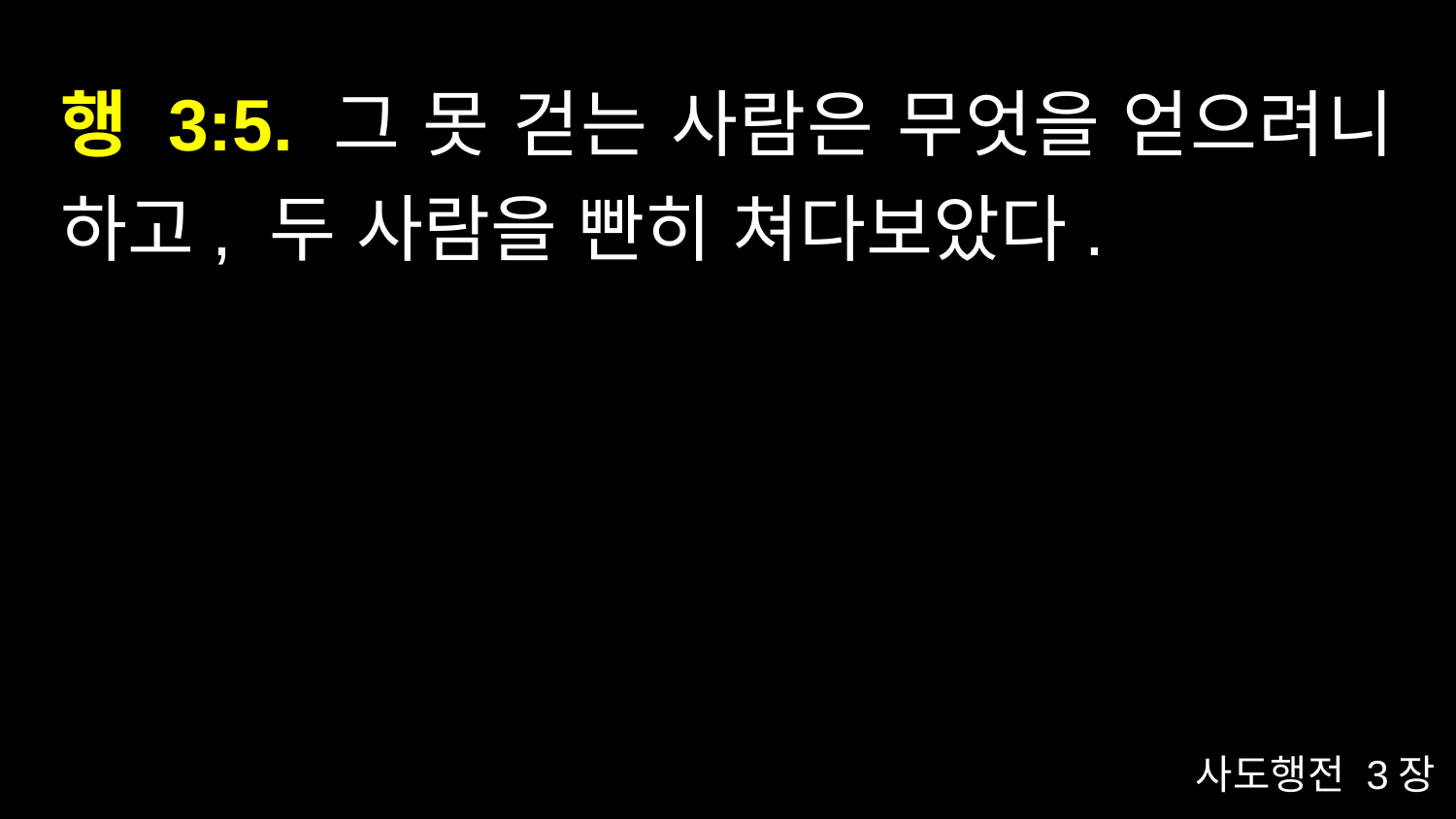

# 행 3:5. 그 못 걷는 사람은 무엇을 얻으려니 하고, 두 사람을 빤히 쳐다보았다.
사도행전 3장